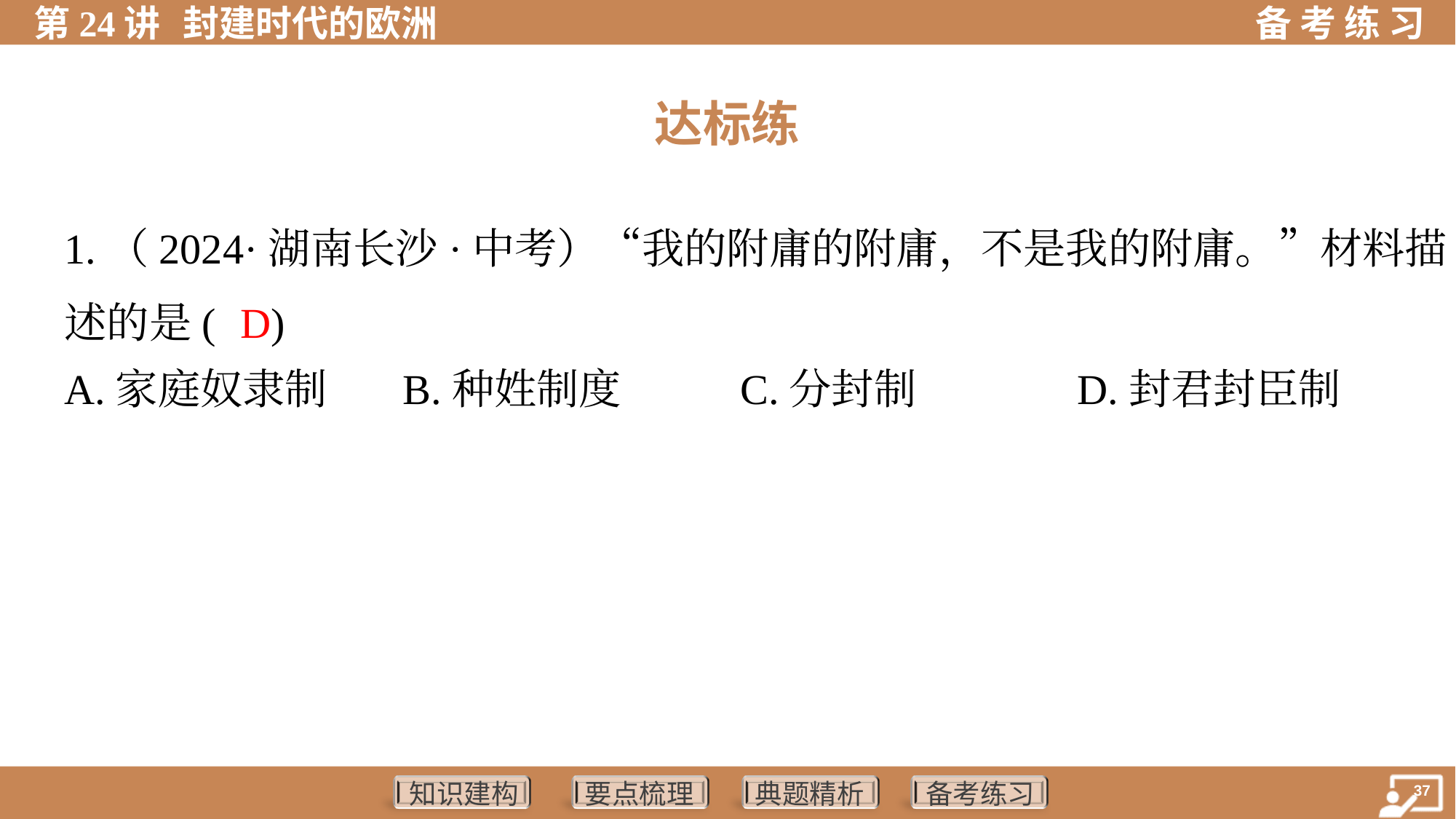

达标练
1.（2024·湖南长沙·中考）“我的附庸的附庸，不是我的附庸。”材料描
述的是(     )
D
A.家庭奴隶制	B.种姓制度	C.分封制	D.封君封臣制